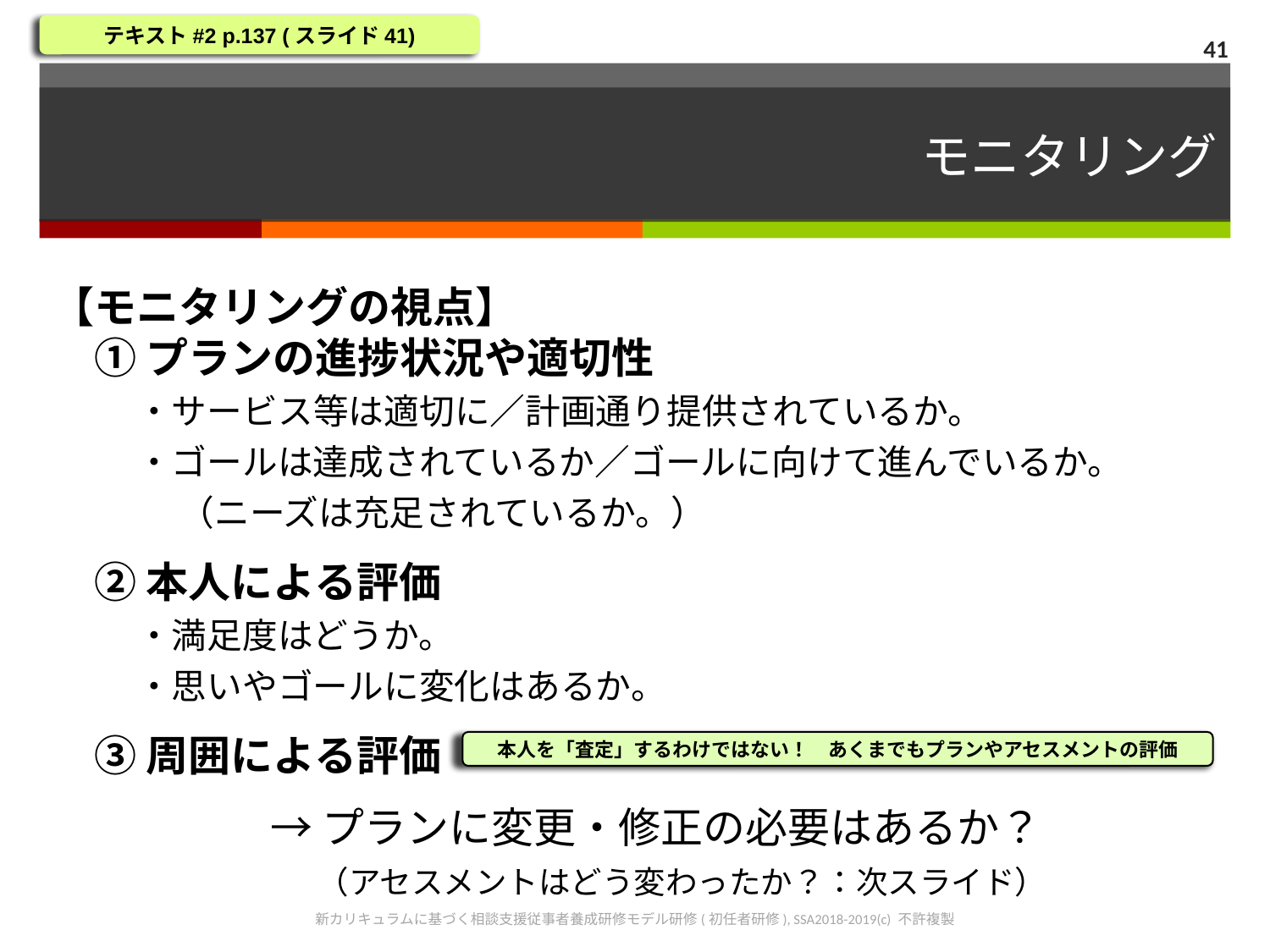

テキスト#2 p.137 (スライド41)
41
# モニタリング
【モニタリングの視点】
　① プランの進捗状況や適切性
　　・サービス等は適切に／計画通り提供されているか。
　　・ゴールは達成されているか／ゴールに向けて進んでいるか。
　　　（ニーズは充足されているか。）

　② 本人による評価
　　・満足度はどうか。
　　・思いやゴールに変化はあるか。

　③ 周囲による評価

　→ プランに変更・修正の必要はあるか？
　　 （アセスメントはどう変わったか？：次スライド）
本人を「査定」するわけではない！　あくまでもプランやアセスメントの評価
新カリキュラムに基づく相談支援従事者養成研修モデル研修(初任者研修), SSA2018-2019(c) 不許複製